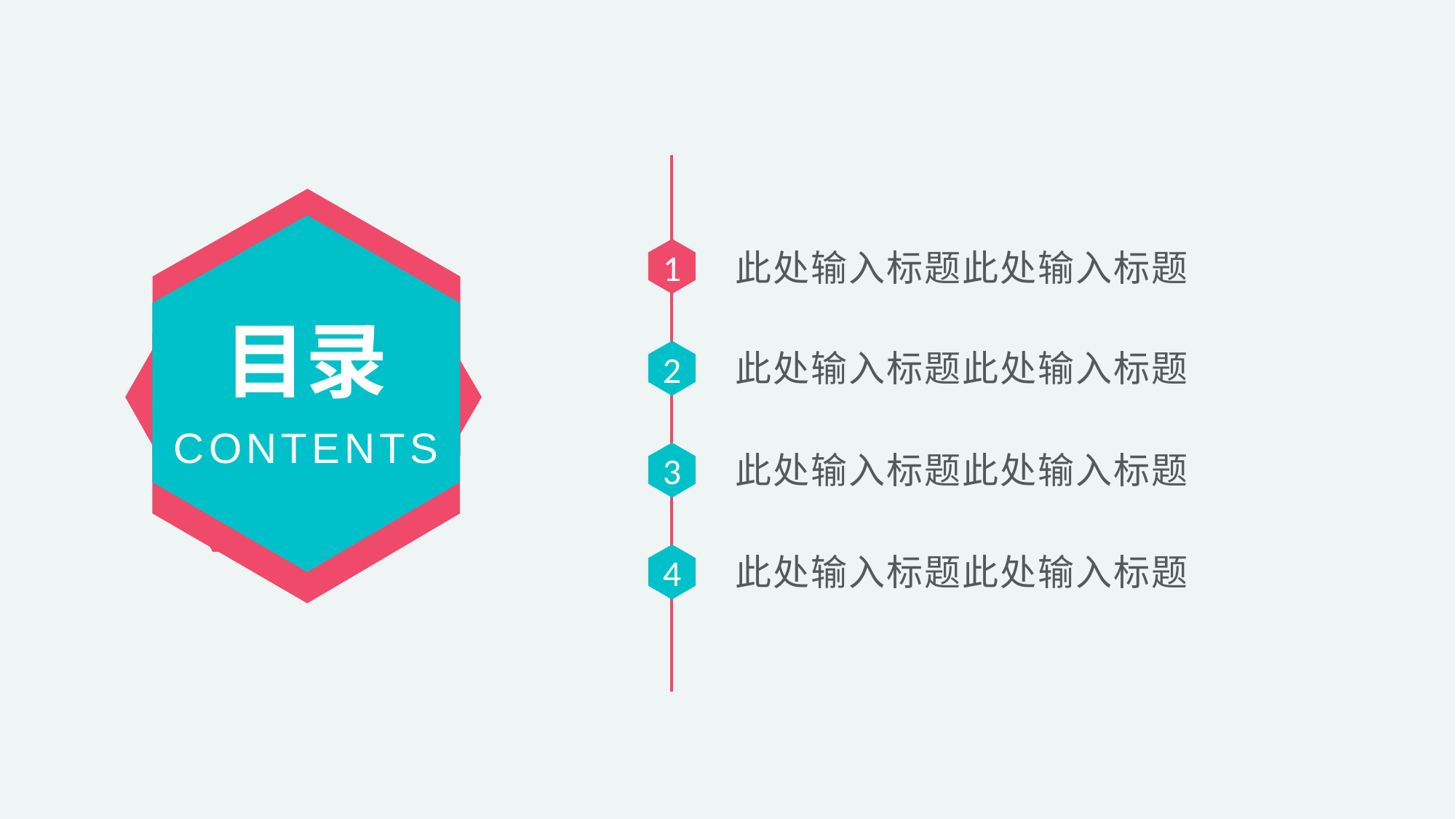

此处输入标题此处输入标题
1

目录
此处输入标题此处输入标题
2
CONTENTS
此处输入标题此处输入标题
3
此处输入标题此处输入标题
4